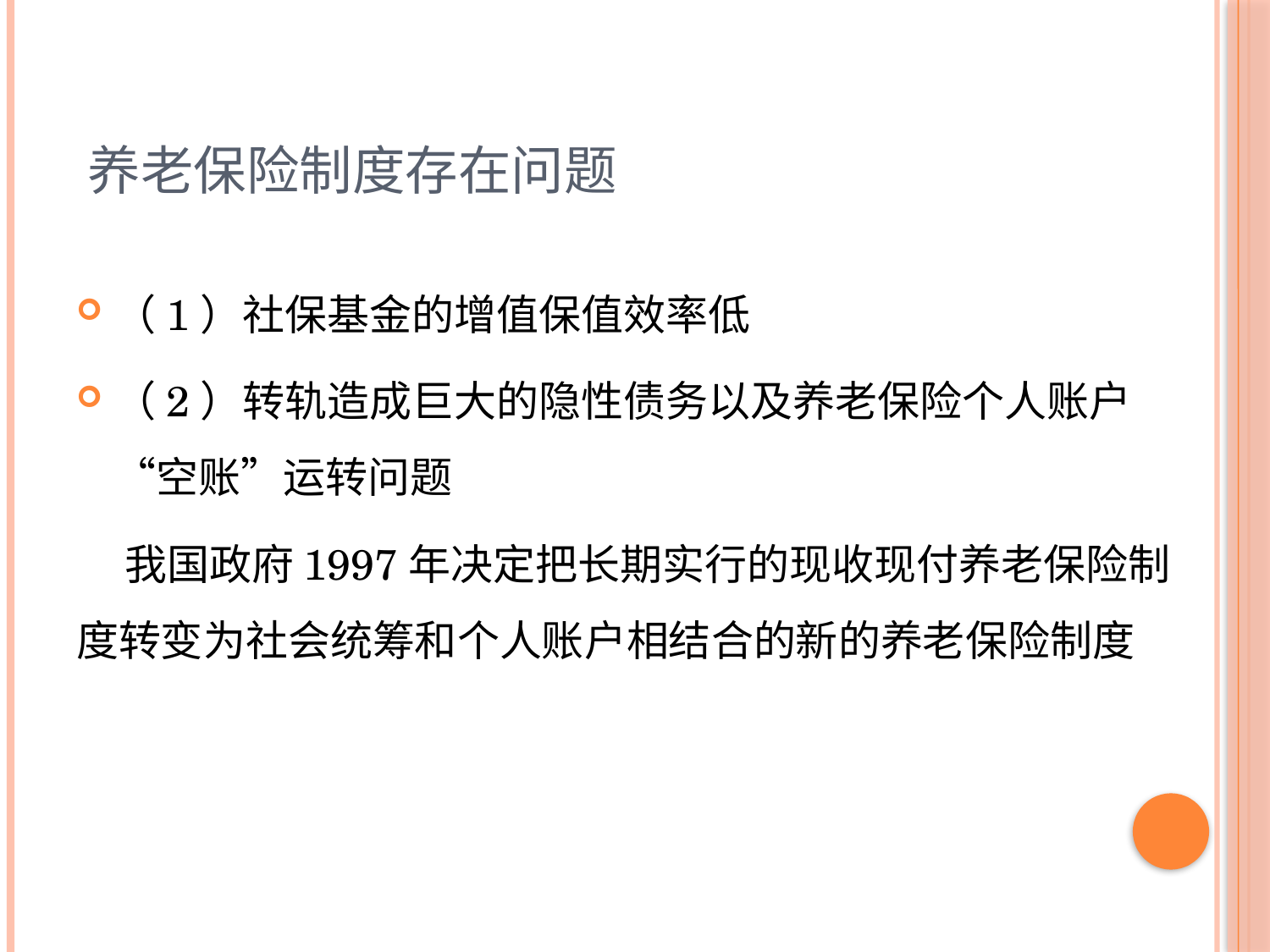

# 养老保险制度存在问题
（1）社保基金的增值保值效率低
（2）转轨造成巨大的隐性债务以及养老保险个人账户“空账”运转问题
    我国政府1997年决定把长期实行的现收现付养老保险制度转变为社会统筹和个人账户相结合的新的养老保险制度